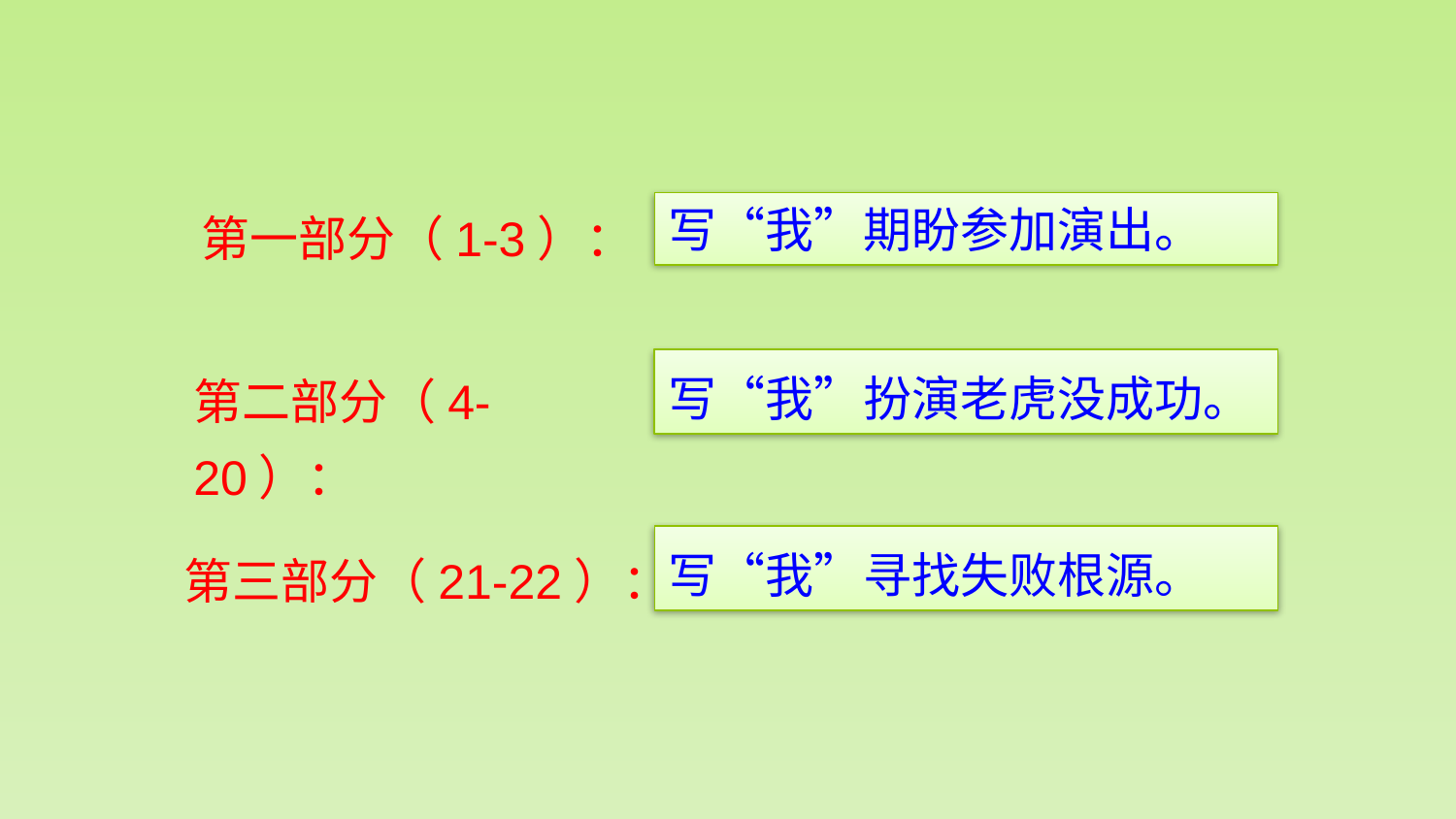

第一部分（1-3）：
写“我”期盼参加演出。
第二部分（4-20）：
写“我”扮演老虎没成功。
第三部分（21-22）：
写“我”寻找失败根源。